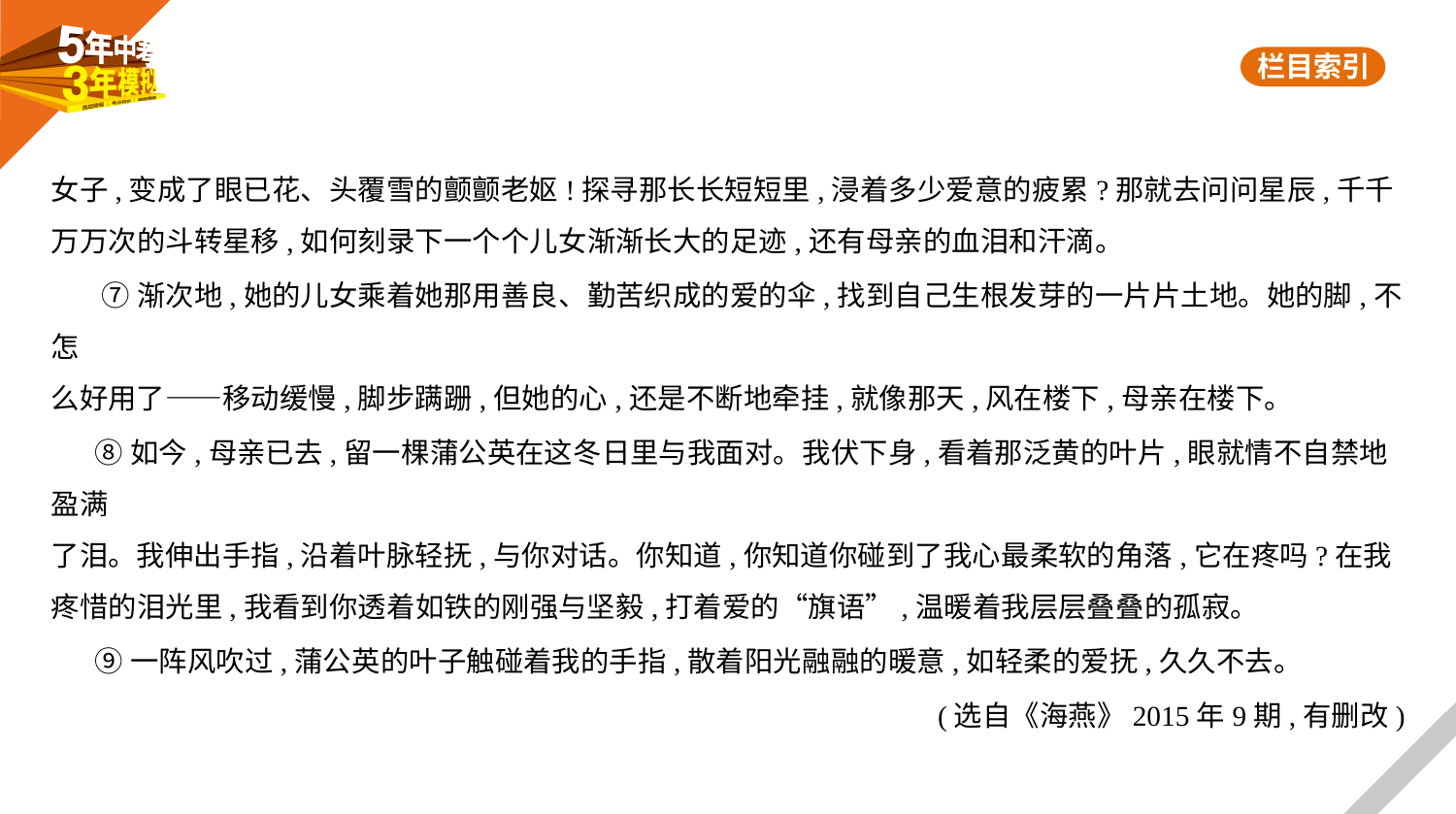

女子,变成了眼已花、头覆雪的颤颤老妪!探寻那长长短短里,浸着多少爱意的疲累?那就去问问星辰,千千
万万次的斗转星移,如何刻录下一个个儿女渐渐长大的足迹,还有母亲的血泪和汗滴。
        ⑦渐次地,她的儿女乘着她那用善良、勤苦织成的爱的伞,找到自己生根发芽的一片片土地。她的脚,不怎
么好用了——移动缓慢,脚步蹒跚,但她的心,还是不断地牵挂,就像那天,风在楼下,母亲在楼下。
       ⑧如今,母亲已去,留一棵蒲公英在这冬日里与我面对。我伏下身,看着那泛黄的叶片,眼就情不自禁地盈满
了泪。我伸出手指,沿着叶脉轻抚,与你对话。你知道,你知道你碰到了我心最柔软的角落,它在疼吗?在我
疼惜的泪光里,我看到你透着如铁的刚强与坚毅,打着爱的“旗语”,温暖着我层层叠叠的孤寂。
       ⑨一阵风吹过,蒲公英的叶子触碰着我的手指,散着阳光融融的暖意,如轻柔的爱抚,久久不去。
(选自《海燕》2015年9期,有删改)